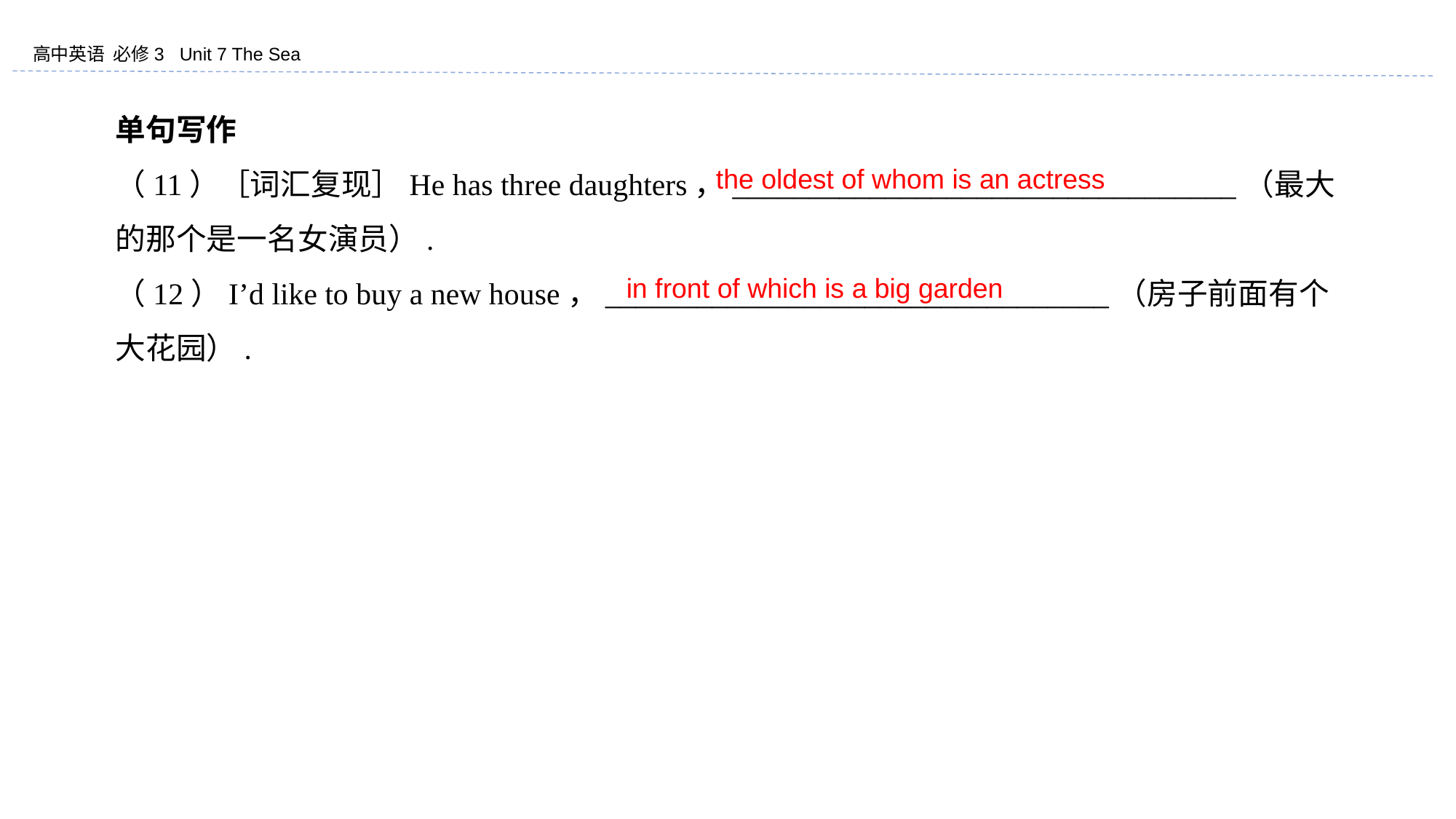

单句写作
（11）［词汇复现］He has three daughters，_________________________________（最大的那个是一名女演员）.
（12）I’d like to buy a new house，_________________________________（房子前面有个大花园）.
the oldest of whom is an actress
in front of which is a big garden